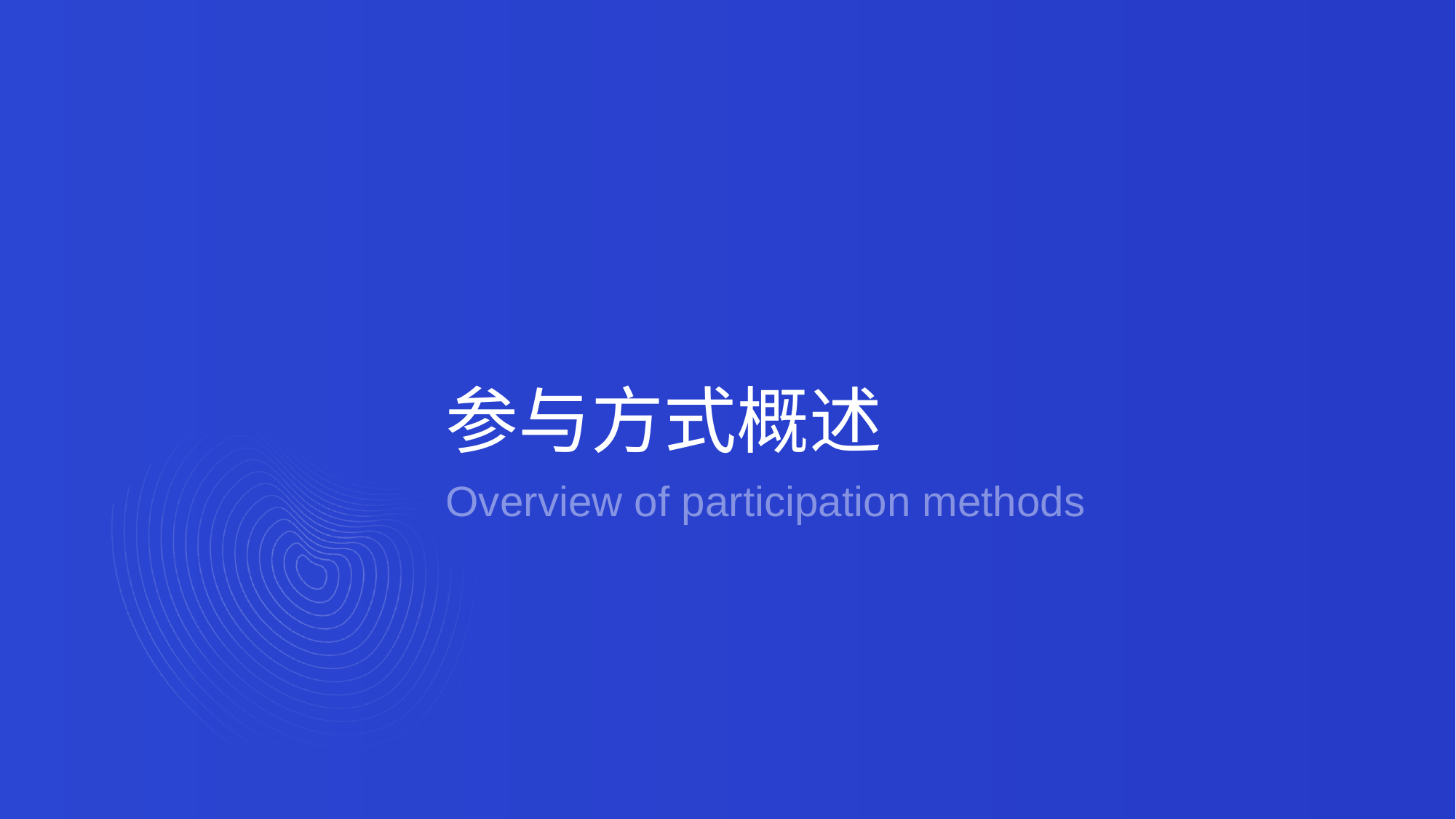

3
# 参与方式概述
Overview of participation methods